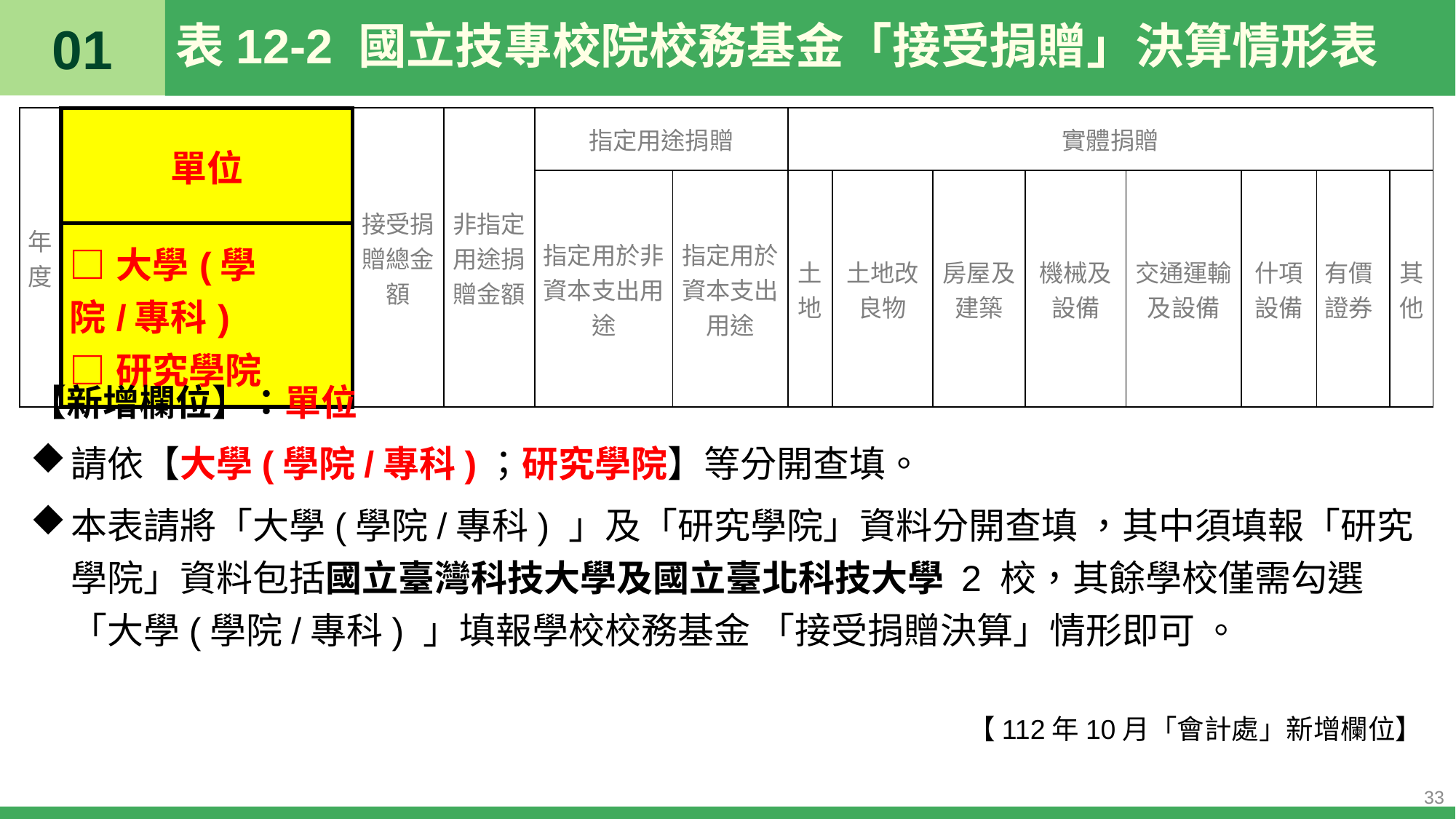

01
# 表12-2 國立技專校院校務基金「接受捐贈」決算情形表
| 年度 | 單位 | 接受捐贈總金額 | 非指定用途捐贈金額 | 指定用途捐贈 |  | 實體捐贈 |  |  |  |  |  |  |  |
| --- | --- | --- | --- | --- | --- | --- | --- | --- | --- | --- | --- | --- | --- |
|  |  |  |  | 指定用於非資本支出用途 | 指定用於資本支出用途 | 土地 | 土地改良物 | 房屋及建築 | 機械及設備 | 交通運輸及設備 | 什項設備 | 有價證券 | 其他 |
|  | □大學(學院/專科) □研究學院 |  |  |  |  |  |  |  |  |  |  |  |  |
【新增欄位】：單位
請依【大學(學院/專科)；研究學院】等分開查填。
本表請將「大學(學院/專科) 」及「研究學院」資料分開查填 ，其中須填報「研究學院」資料包括國立臺灣科技大學及國立臺北科技大學 2 校，其餘學校僅需勾選「大學(學院/專科) 」填報學校校務基金 「接受捐贈決算」情形即可 。

【112年10月「會計處」新增欄位】
33